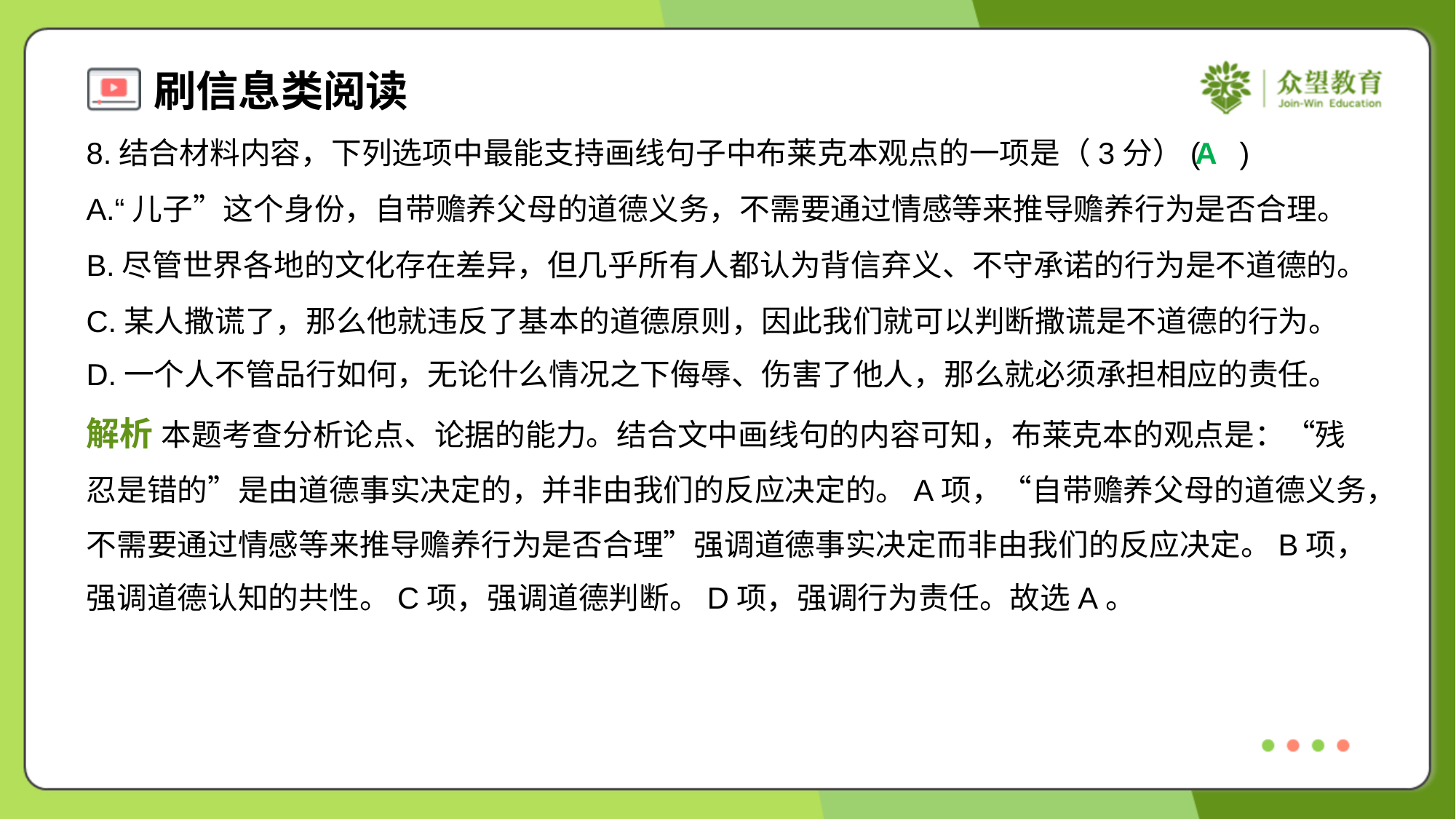

8.结合材料内容，下列选项中最能支持画线句子中布莱克本观点的一项是（3分）(     )
A
A.“儿子”这个身份，自带赡养父母的道德义务，不需要通过情感等来推导赡养行为是否合理。
B.尽管世界各地的文化存在差异，但几乎所有人都认为背信弃义、不守承诺的行为是不道德的。
C.某人撒谎了，那么他就违反了基本的道德原则，因此我们就可以判断撒谎是不道德的行为。
D.一个人不管品行如何，无论什么情况之下侮辱、伤害了他人，那么就必须承担相应的责任。
解析 本题考查分析论点、论据的能力。结合文中画线句的内容可知，布莱克本的观点是：“残
忍是错的”是由道德事实决定的，并非由我们的反应决定的。A项，“自带赡养父母的道德义务，
不需要通过情感等来推导赡养行为是否合理”强调道德事实决定而非由我们的反应决定。B项，
强调道德认知的共性。C项，强调道德判断。D项，强调行为责任。故选A。